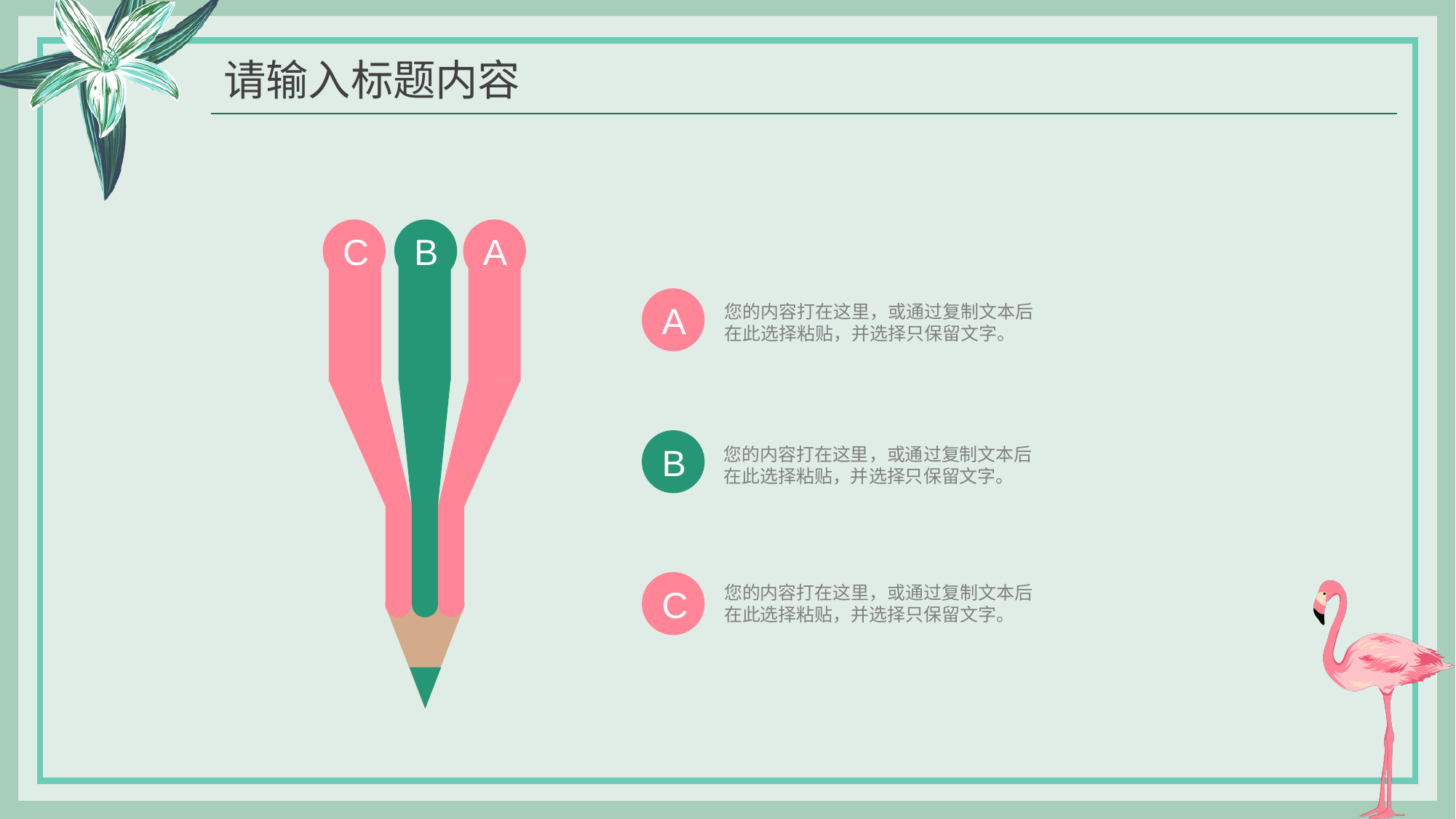

请输入标题内容
C
B
A

A
您的内容打在这里，或通过复制文本后在此选择粘贴，并选择只保留文字。
B
您的内容打在这里，或通过复制文本后在此选择粘贴，并选择只保留文字。
C
您的内容打在这里，或通过复制文本后在此选择粘贴，并选择只保留文字。